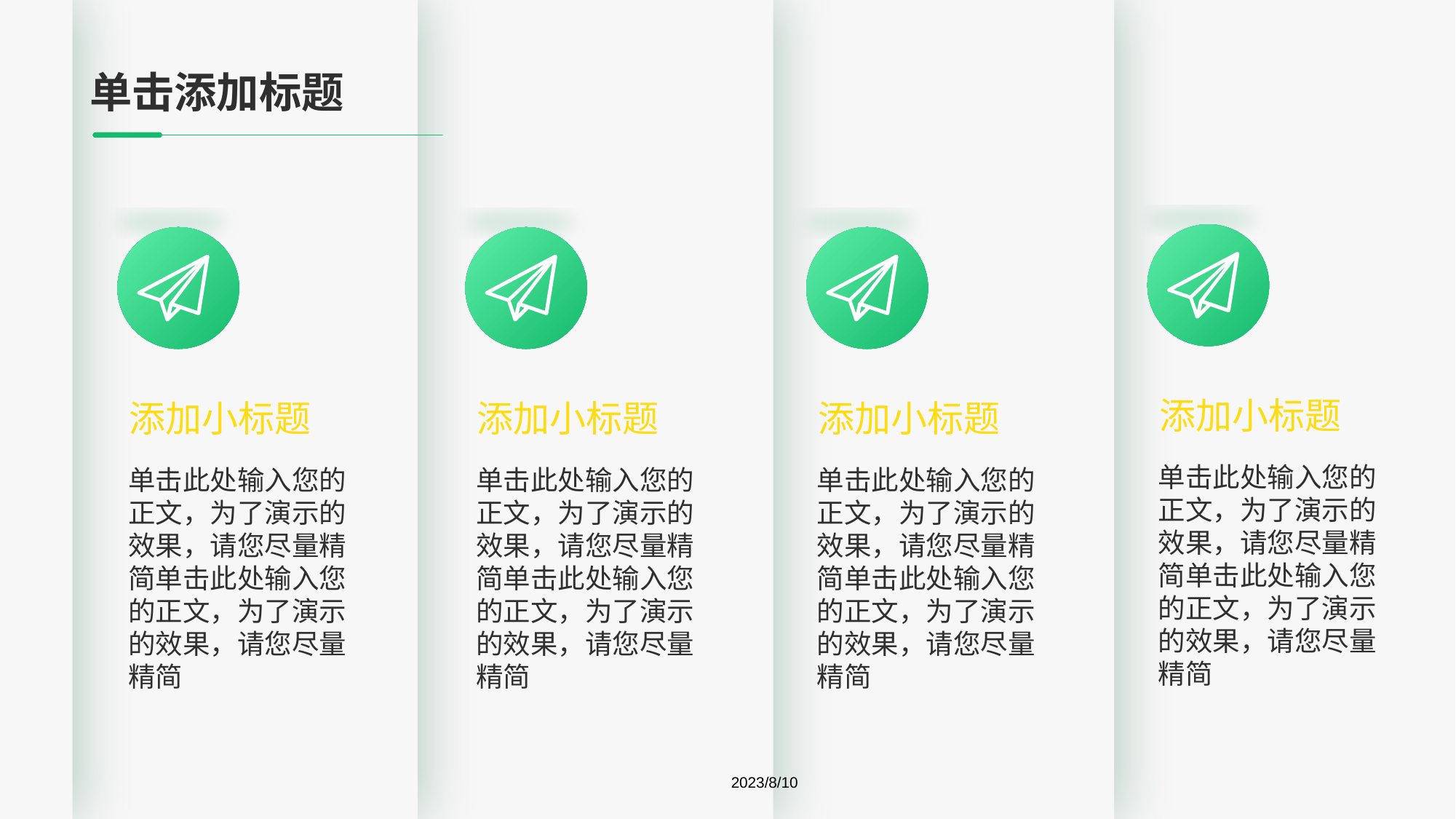

# 单击添加标题

添加小标题
单击此处输入您的正文，为了演示的效果，请您尽量精简单击此处输入您的正文，为了演示的效果，请您尽量精简

添加小标题
单击此处输入您的正文，为了演示的效果，请您尽量精简单击此处输入您的正文，为了演示的效果，请您尽量精简

添加小标题
单击此处输入您的正文，为了演示的效果，请您尽量精简单击此处输入您的正文，为了演示的效果，请您尽量精简

添加小标题
单击此处输入您的正文，为了演示的效果，请您尽量精简单击此处输入您的正文，为了演示的效果，请您尽量精简
51PPT
2023/8/10
14